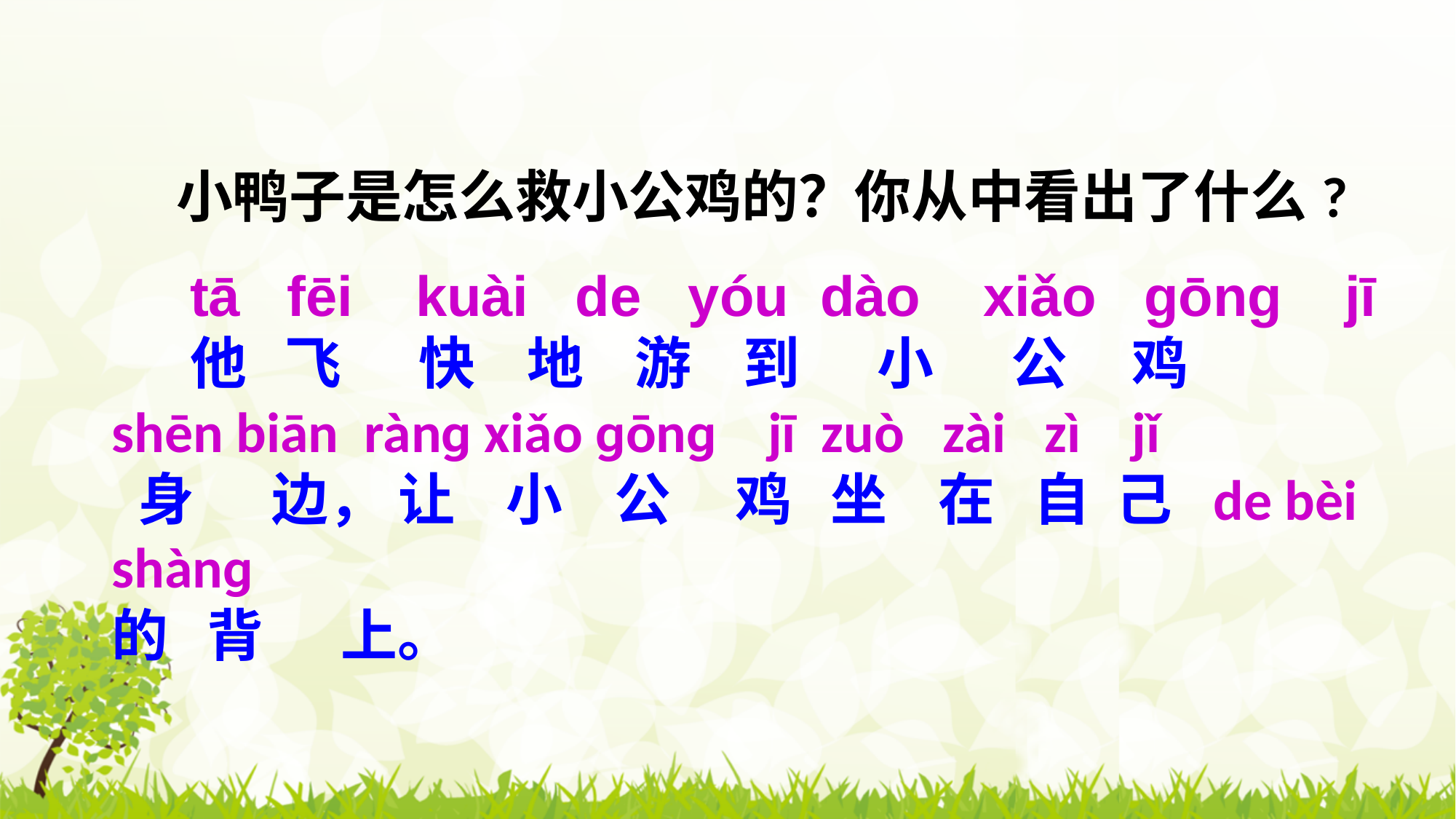

小鸭子是怎么救小公鸡的？你从中看出了什么?
     tā   fēi    kuài   de   yóu  dào    xiǎo   ɡōnɡ    jī
     他   飞      快    地    游    到      小      公     鸡
shēn biān  rànɡ xiǎo ɡōnɡ    jī  zuò   zài   zì    jǐ
 身      边， 让    小    公     鸡   坐    在   自  己  de bèi    shànɡ
的   背      上。